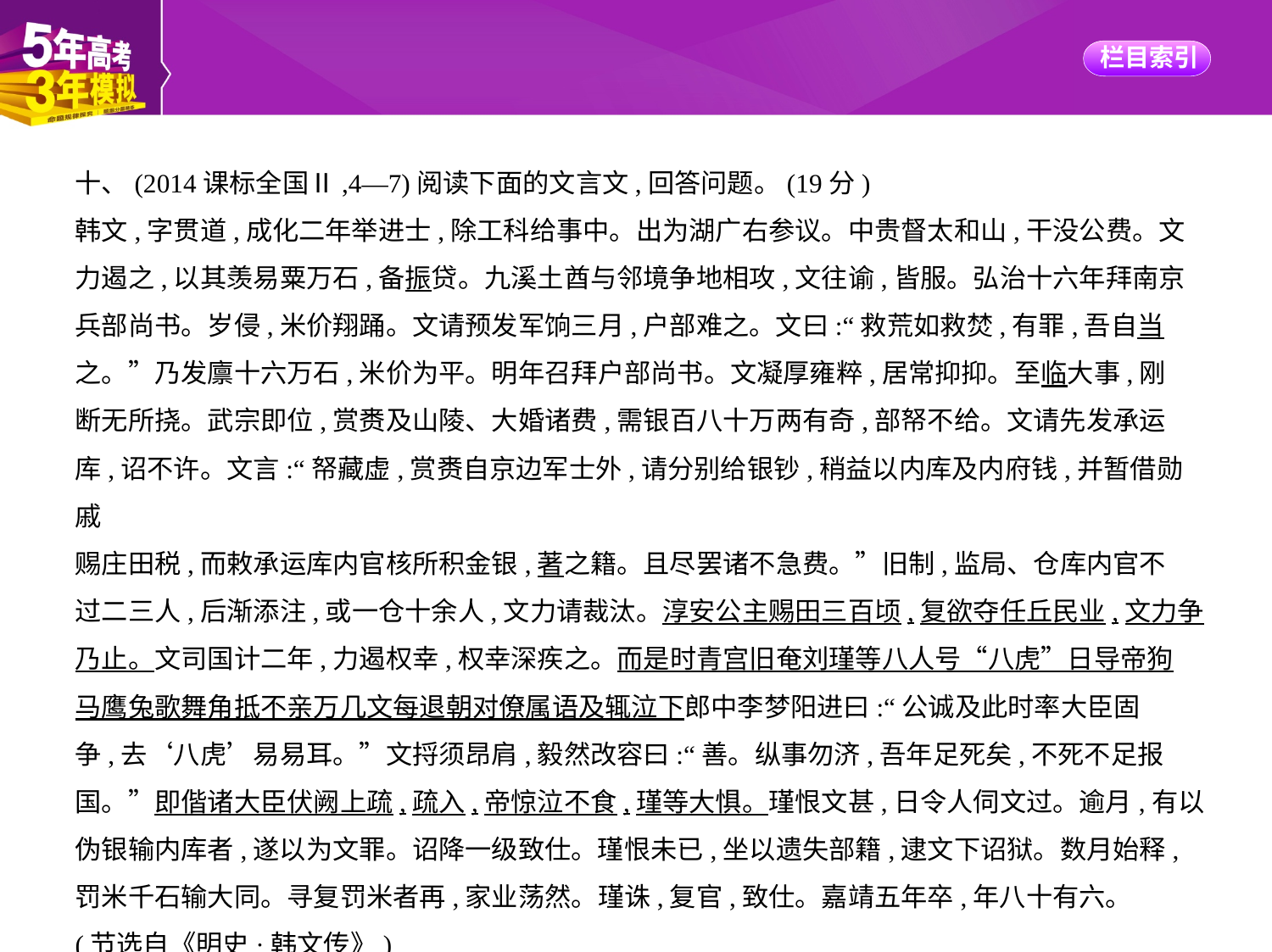

十、(2014课标全国Ⅱ,4—7)阅读下面的文言文,回答问题。(19分)
韩文,字贯道,成化二年举进士,除工科给事中。出为湖广右参议。中贵督太和山,干没公费。文
力遏之,以其羡易粟万石,备振贷。九溪土酋与邻境争地相攻,文往谕,皆服。弘治十六年拜南京
兵部尚书。岁侵,米价翔踊。文请预发军饷三月,户部难之。文曰:“救荒如救焚,有罪,吾自当
之。”乃发廪十六万石,米价为平。明年召拜户部尚书。文凝厚雍粹,居常抑抑。至临大事,刚
断无所挠。武宗即位,赏赉及山陵、大婚诸费,需银百八十万两有奇,部帑不给。文请先发承运
库,诏不许。文言:“帑藏虚,赏赉自京边军士外,请分别给银钞,稍益以内库及内府钱,并暂借勋戚
赐庄田税,而敕承运库内官核所积金银,著之籍。且尽罢诸不急费。”旧制,监局、仓库内官不
过二三人,后渐添注,或一仓十余人,文力请裁汰。淳安公主赐田三百顷,复欲夺任丘民业,文力争
乃止。文司国计二年,力遏权幸,权幸深疾之。而是时青宫旧奄刘瑾等八人号“八虎”日导帝狗
马鹰兔歌舞角抵不亲万几文每退朝对僚属语及辄泣下郎中李梦阳进曰:“公诚及此时率大臣固
争,去‘八虎’易易耳。”文捋须昂肩,毅然改容曰:“善。纵事勿济,吾年足死矣,不死不足报
国。”即偕诸大臣伏阙上疏,疏入,帝惊泣不食,瑾等大惧。瑾恨文甚,日令人伺文过。逾月,有以
伪银输内库者,遂以为文罪。诏降一级致仕。瑾恨未已,坐以遗失部籍,逮文下诏狱。数月始释,
罚米千石输大同。寻复罚米者再,家业荡然。瑾诛,复官,致仕。嘉靖五年卒,年八十有六。
(节选自《明史·韩文传》)